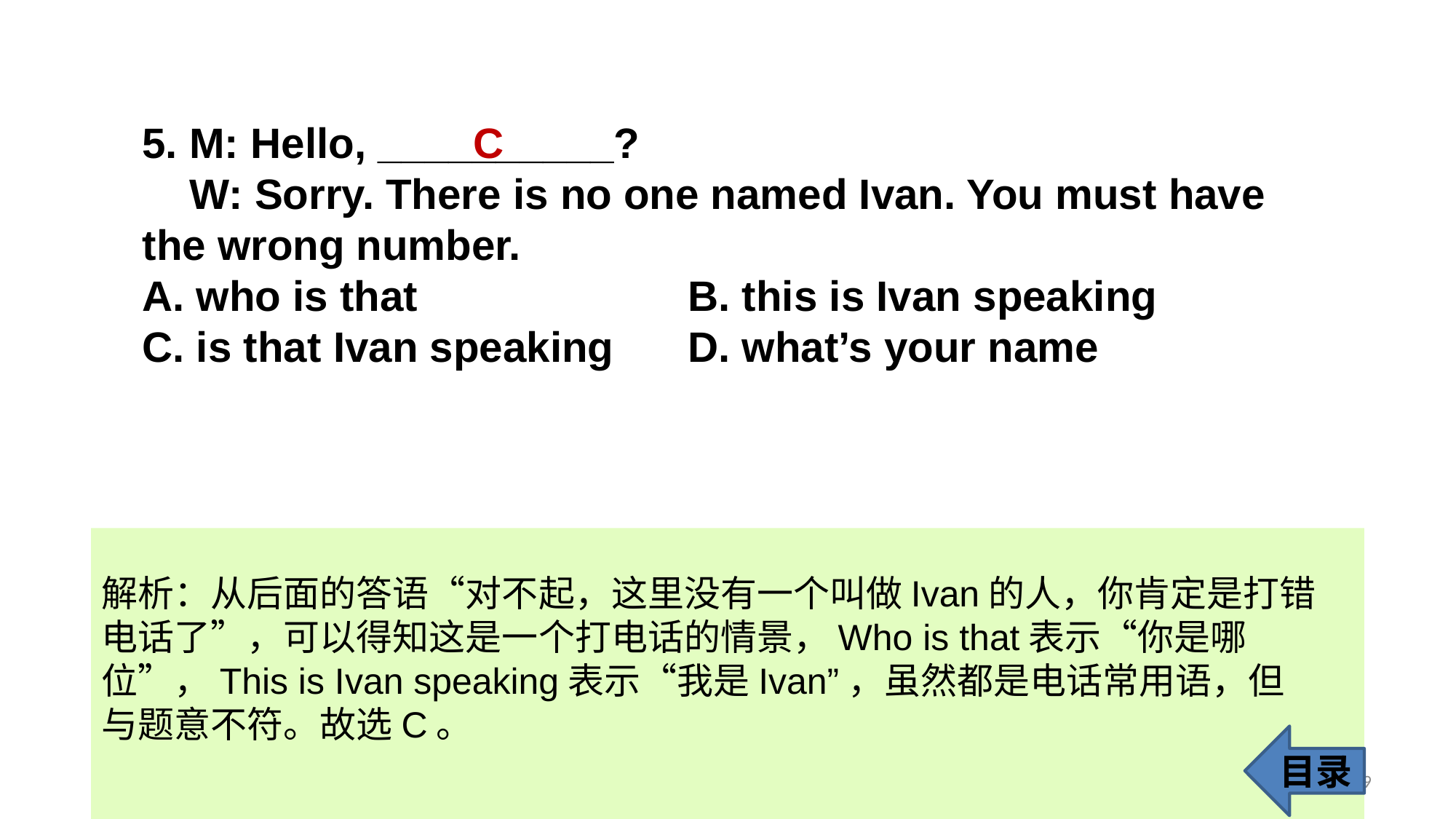

5. M: Hello, __________?
    W: Sorry. There is no one named Ivan. You must have 	the wrong number.
A. who is that 			B. this is Ivan speaking
C. is that Ivan speaking 	D. what’s your name
C

解析：从后面的答语“对不起，这里没有一个叫做Ivan的人，你肯定是打错
电话了”，可以得知这是一个打电话的情景，Who is that表示“你是哪
位”，This is Ivan speaking表示“我是Ivan”，虽然都是电话常用语，但
与题意不符。故选C。
目录
9